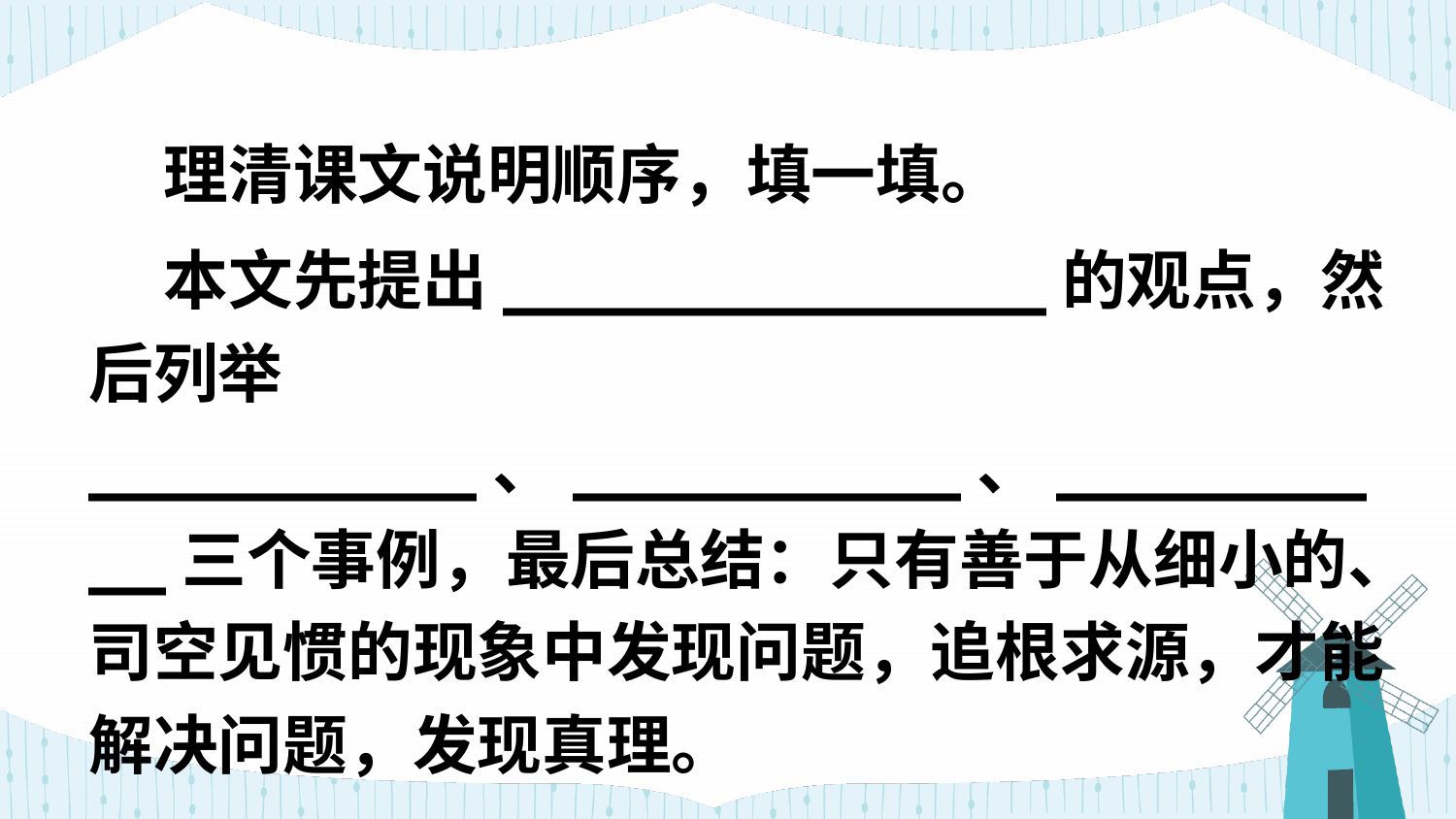

理清课文说明顺序，填一填。
    本文先提出______________的观点，然后列举__________、__________、__________三个事例，最后总结：只有善于从细小的、司空见惯的现象中发现问题，追根求源，才能解决问题，发现真理。